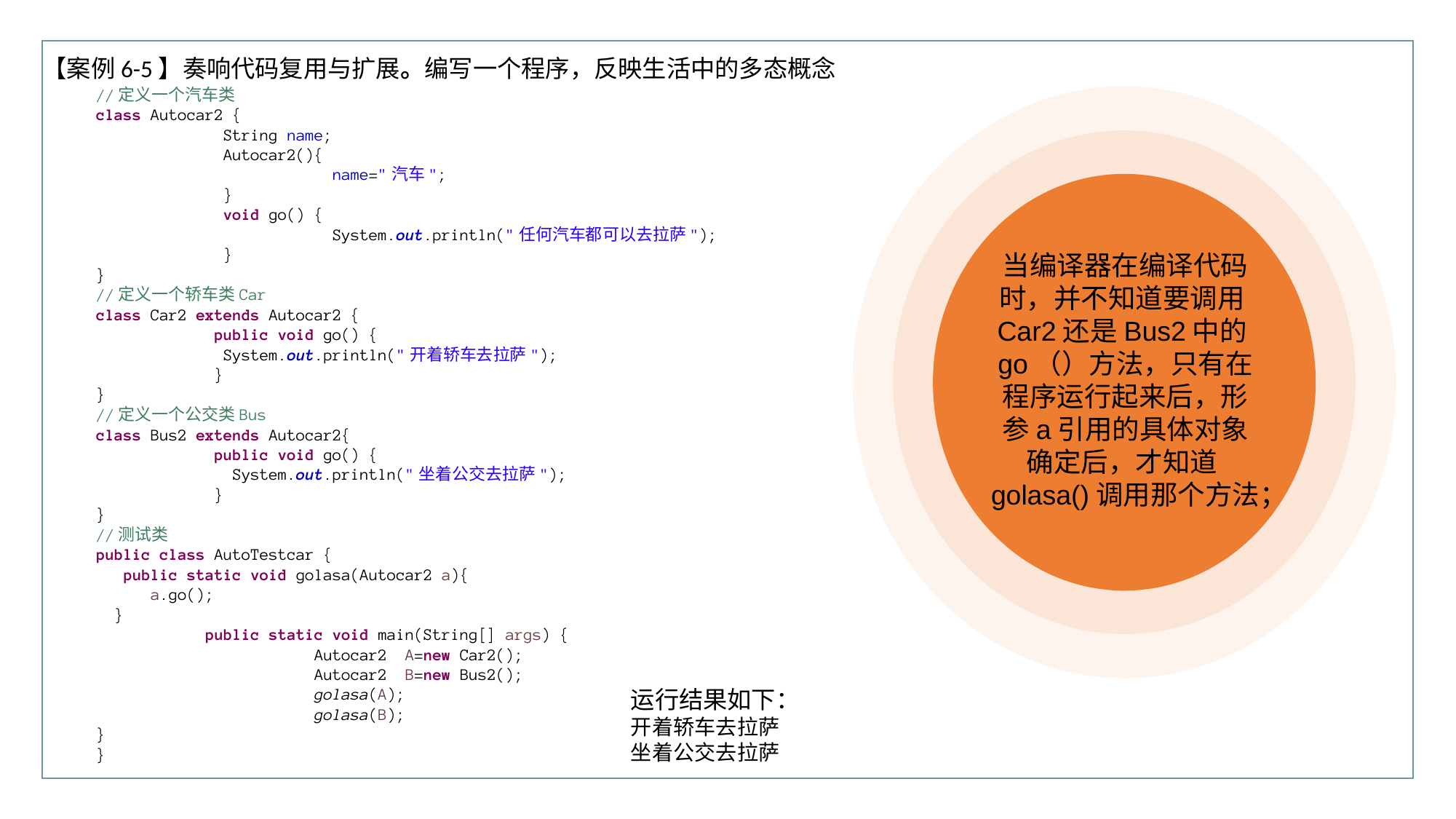

行业PPT模板http://www.XX.com/hangye/

【案例6-5】奏响代码复用与扩展。编写一个程序，反映生活中的多态概念
//定义一个汽车类
class Autocar2 {
	  String name;
	  Autocar2(){
		  name="汽车";
	  }
	  void go() {
		  System.out.println("任何汽车都可以去拉萨");
	  }
}
//定义一个轿车类Car
class Car2 extends Autocar2 {
	 public void go() {
	  System.out.println("开着轿车去拉萨");
	 }
}
//定义一个公交类Bus
class Bus2 extends Autocar2{
	 public void go() {
	   System.out.println("坐着公交去拉萨");
	 }
}
//测试类
public class AutoTestcar {
   public static void golasa(Autocar2 a){
      a.go();
  }
	public static void main(String[] args) {
		Autocar2  A=new Car2();
		Autocar2  B=new Bus2();
		golasa(A);
		golasa(B);
}
}

当编译器在编译代码时，并不知道要调用Car2还是Bus2中的go（）方法，只有在程序运行起来后，形参a引用的具体对象确定后，才知道golasa()调用那个方法；

运行结果如下：
开着轿车去拉萨
坐着公交去拉萨